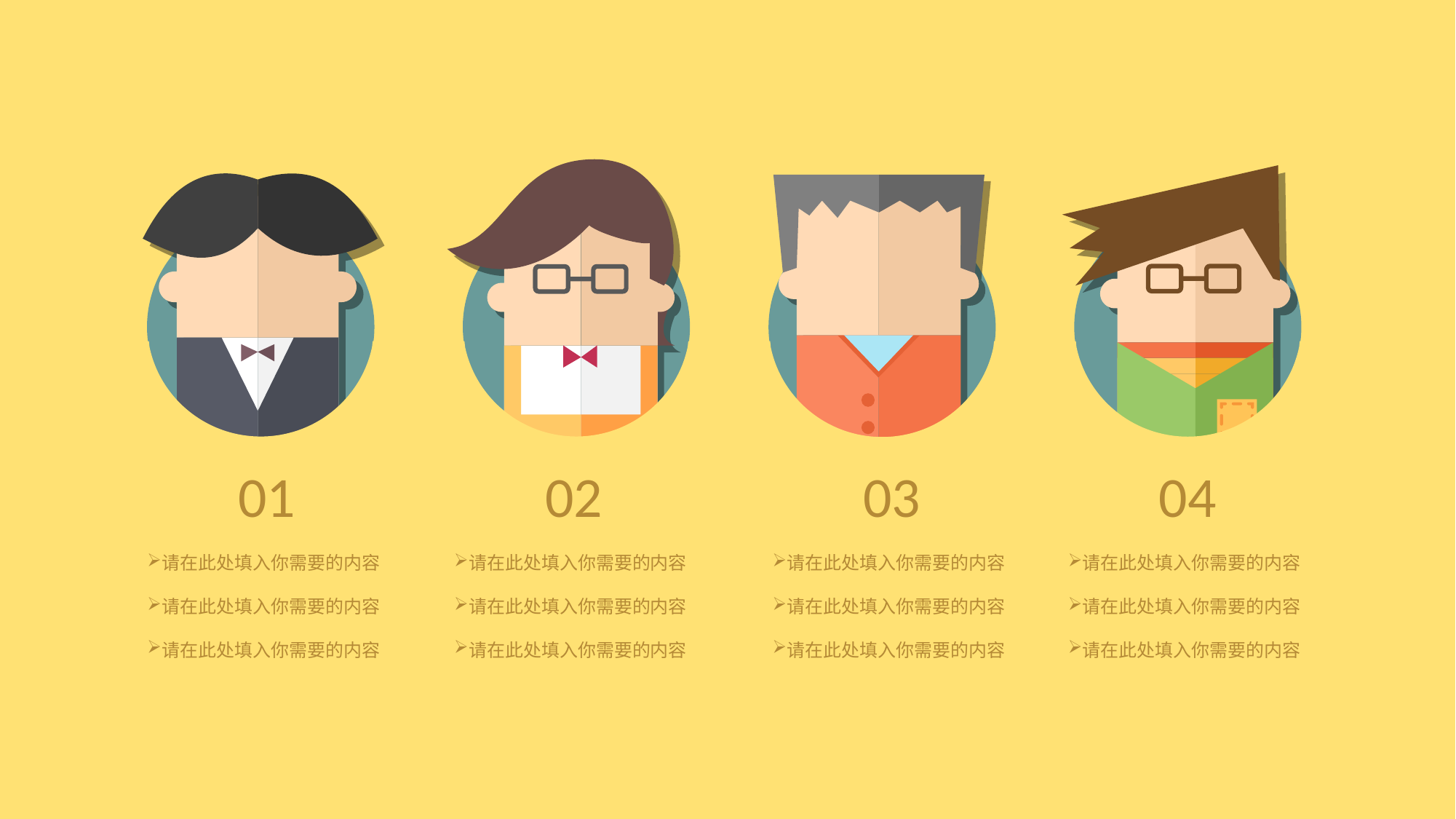

01
02
03
04
请在此处填入你需要的内容

请在此处填入你需要的内容

请在此处填入你需要的内容

请在此处填入你需要的内容

请在此处填入你需要的内容

请在此处填入你需要的内容

请在此处填入你需要的内容

请在此处填入你需要的内容

请在此处填入你需要的内容

请在此处填入你需要的内容

请在此处填入你需要的内容

请在此处填入你需要的内容